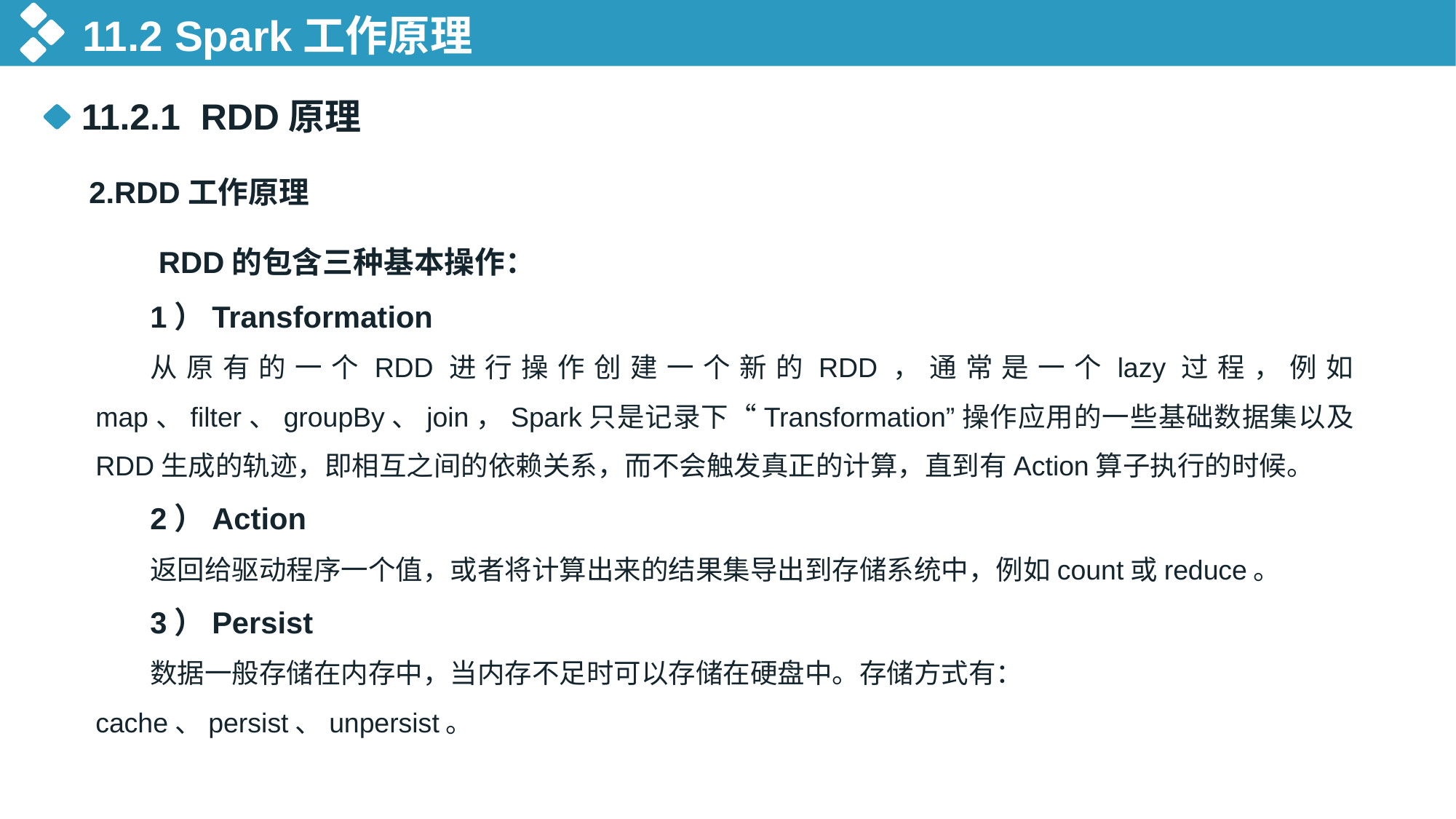

11.2 Spark工作原理
11.2.1  RDD原理

2.RDD工作原理
 RDD的包含三种基本操作：
1）Transformation
从原有的一个RDD进行操作创建一个新的RDD，通常是一个lazy过程，例如map、filter、groupBy、join，Spark只是记录下“Transformation”操作应用的一些基础数据集以及RDD生成的轨迹，即相互之间的依赖关系，而不会触发真正的计算，直到有Action算子执行的时候。
2）Action
返回给驱动程序一个值，或者将计算出来的结果集导出到存储系统中，例如count或reduce。
3）Persist
数据一般存储在内存中，当内存不足时可以存储在硬盘中。存储方式有：cache、persist、unpersist。